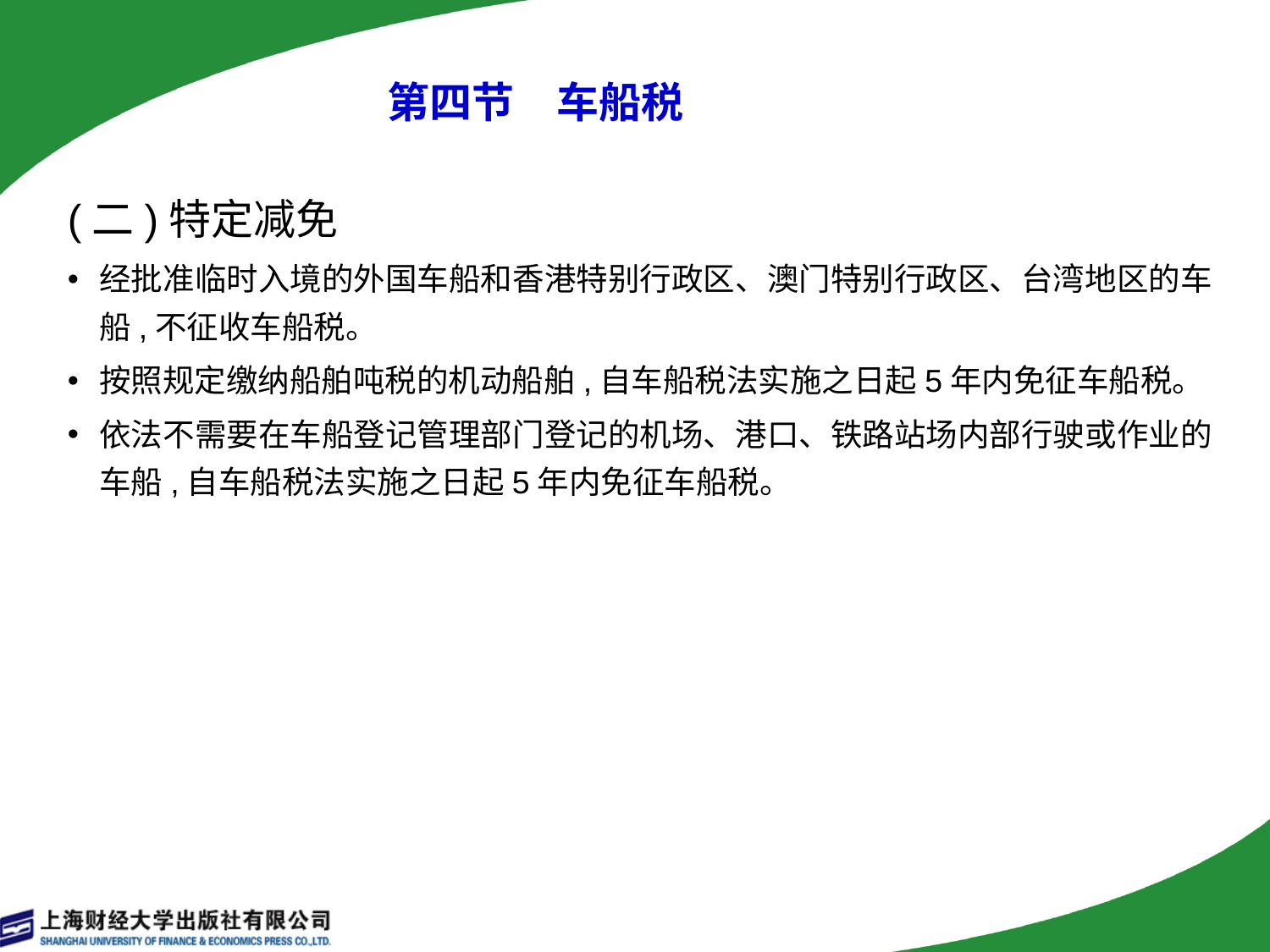

# 第四节　车船税
(二)特定减免
经批准临时入境的外国车船和香港特别行政区、澳门特别行政区、台湾地区的车船,不征收车船税。
按照规定缴纳船舶吨税的机动船舶,自车船税法实施之日起5年内免征车船税。
依法不需要在车船登记管理部门登记的机场、港口、铁路站场内部行驶或作业的车船,自车船税法实施之日起5年内免征车船税。